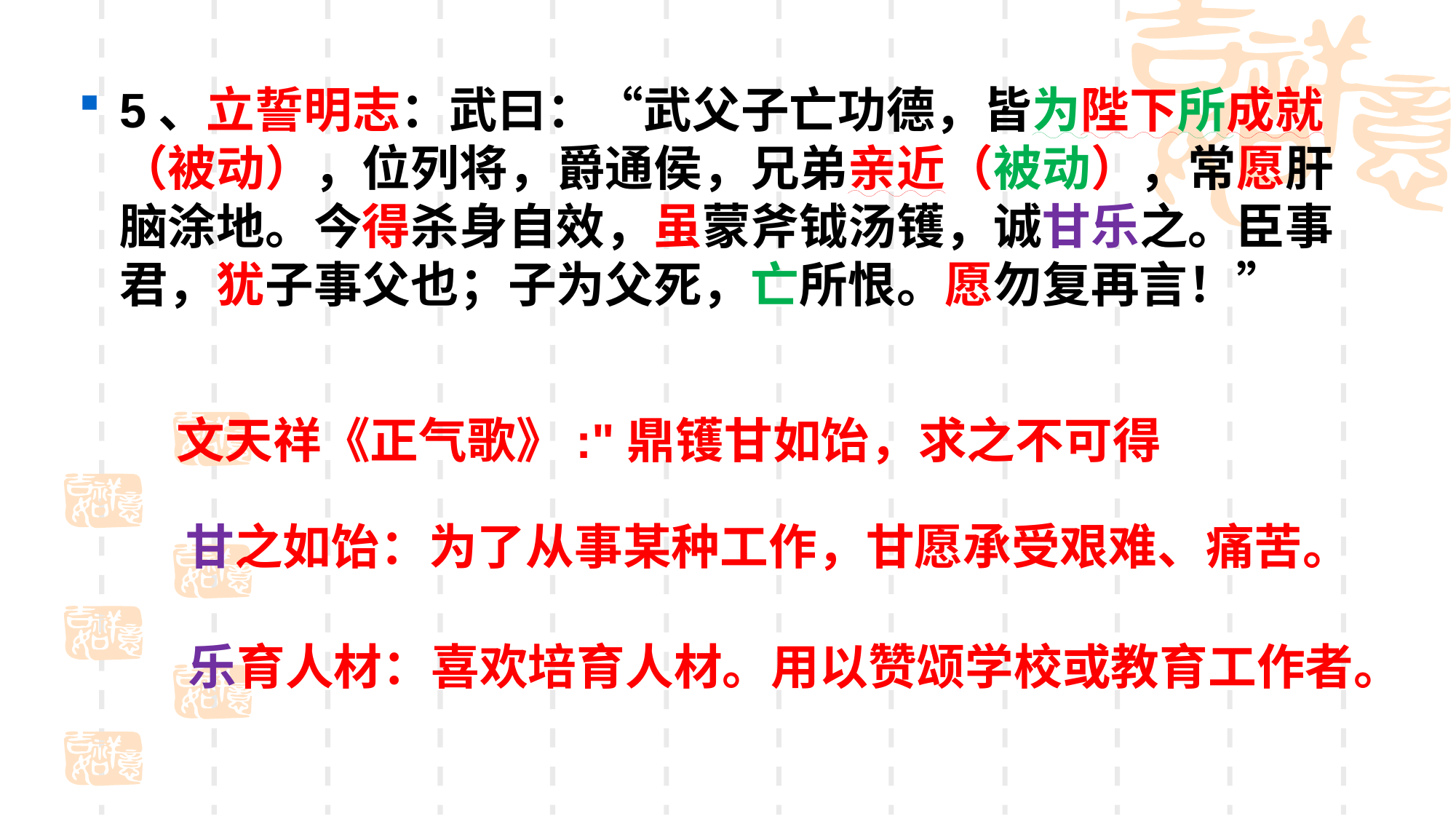

5、立誓明志：武曰：“武父子亡功德，皆为陛下所成就（被动），位列将，爵通侯，兄弟亲近（被动），常愿肝脑涂地。今得杀身自效，虽蒙斧钺汤镬，诚甘乐之。臣事君，犹子事父也；子为父死，亡所恨。愿勿复再言！”
文天祥《正气歌》:"鼎镬甘如饴，求之不可得
甘之如饴：为了从事某种工作，甘愿承受艰难、痛苦。
乐育人材：喜欢培育人材。用以赞颂学校或教育工作者。